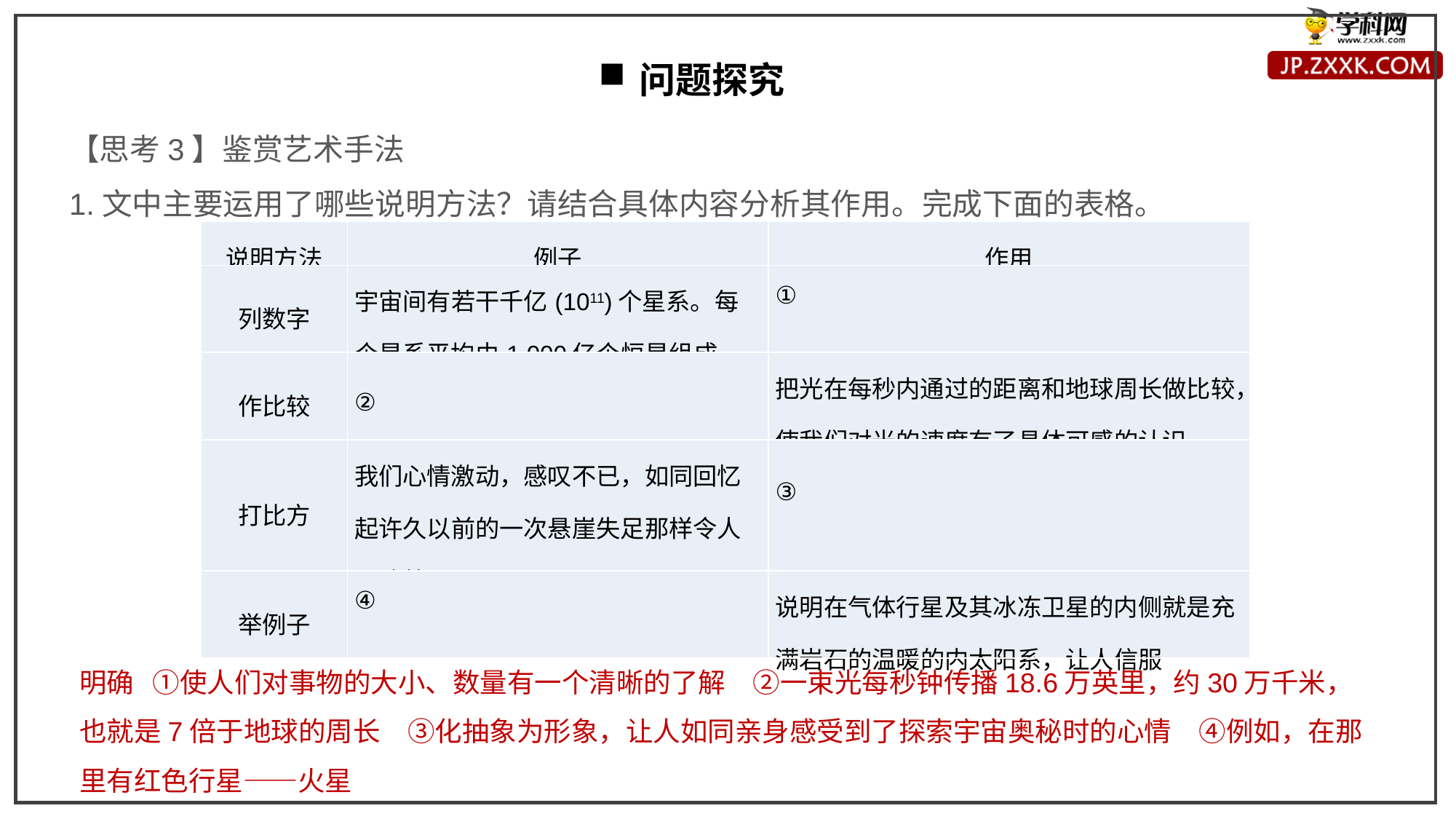

问题探究
【思考3】鉴赏艺术手法
1.文中主要运用了哪些说明方法？请结合具体内容分析其作用。完成下面的表格。
| 说明方法 | 例子 | 作用 |
| --- | --- | --- |
| 列数字 | 宇宙间有若干千亿(1011)个星系。每个星系平均由1 000亿个恒星组成 | ① |
| 作比较 | ② | 把光在每秒内通过的距离和地球周长做比较，使我们对光的速度有了具体可感的认识 |
| 打比方 | 我们心情激动，感叹不已，如同回忆起许久以前的一次悬崖失足那样令人晕眩战栗 | ③ |
| 举例子 | ④ | 说明在气体行星及其冰冻卫星的内侧就是充满岩石的温暖的内太阳系，让人信服 |
明确   ①使人们对事物的大小、数量有一个清晰的了解　②一束光每秒钟传播18.6万英里，约30万千米，也就是7倍于地球的周长　③化抽象为形象，让人如同亲身感受到了探索宇宙奥秘时的心情　④例如，在那里有红色行星——火星